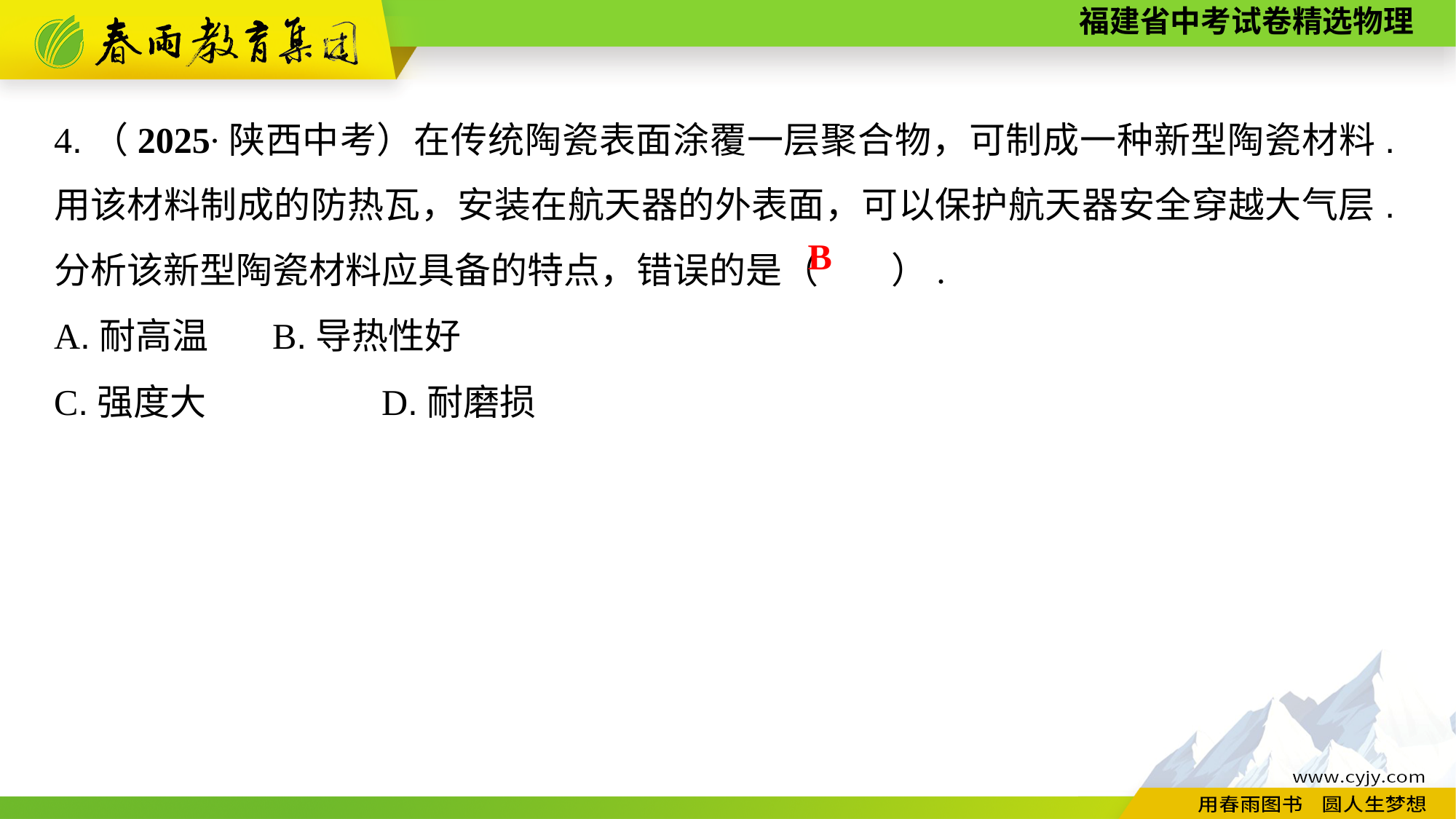

4.（2025∙陕西中考）在传统陶瓷表面涂覆一层聚合物，可制成一种新型陶瓷材料.用该材料制成的防热瓦，安装在航天器的外表面，可以保护航天器安全穿越大气层.分析该新型陶瓷材料应具备的特点，错误的是（　　）.
A.耐高温	B.导热性好
C.强度大　　	D.耐磨损
B